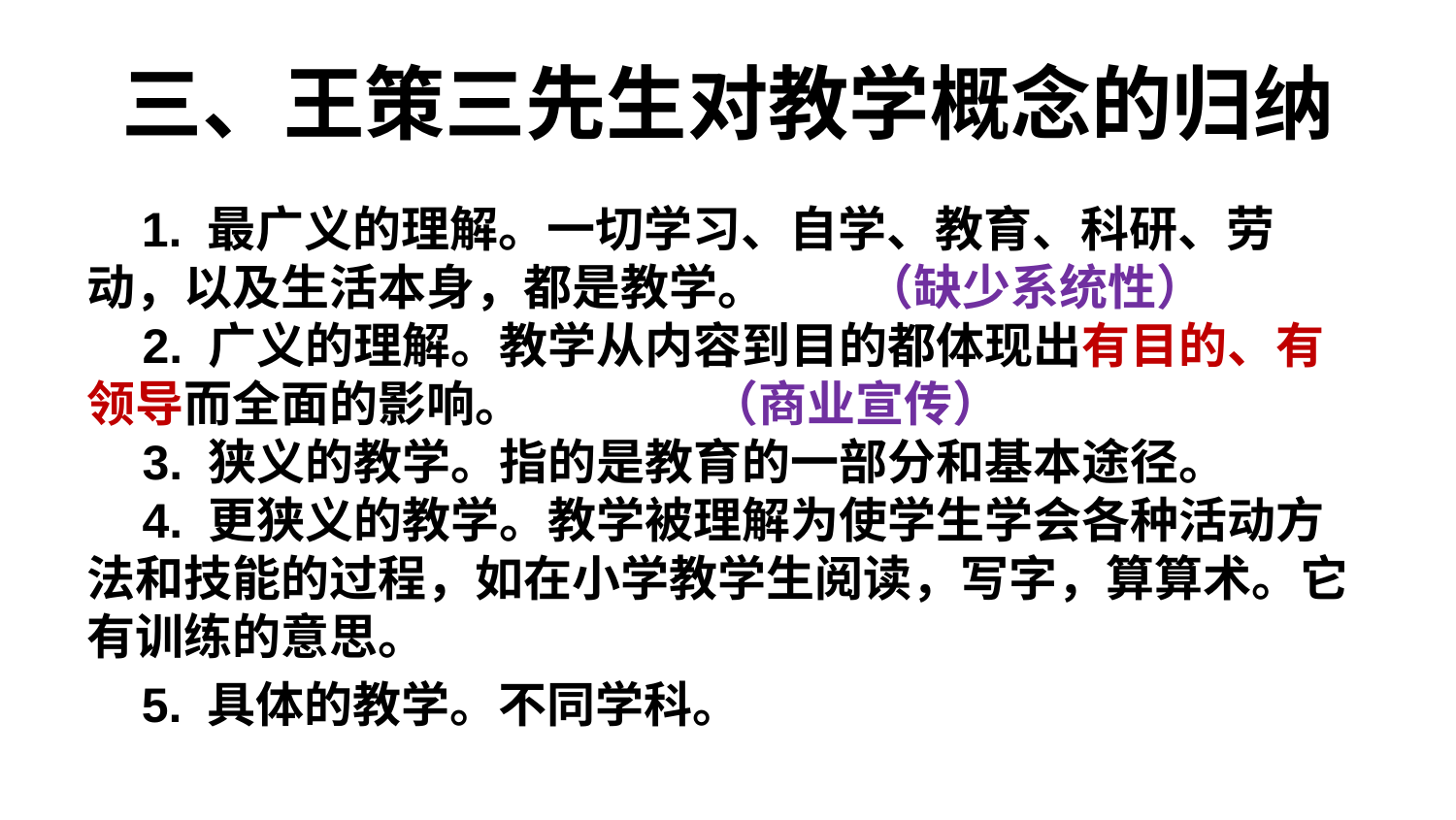

# 三、王策三先生对教学概念的归纳
    1. 最广义的理解。一切学习、自学、教育、科研、劳动，以及生活本身，都是教学。         （缺少系统性）
    2. 广义的理解。教学从内容到目的都体现出有目的、有领导而全面的影响。                 （商业宣传）
    3. 狭义的教学。指的是教育的一部分和基本途径。
    4. 更狭义的教学。教学被理解为使学生学会各种活动方法和技能的过程，如在小学教学生阅读，写字，算算术。它有训练的意思。
    5. 具体的教学。不同学科。